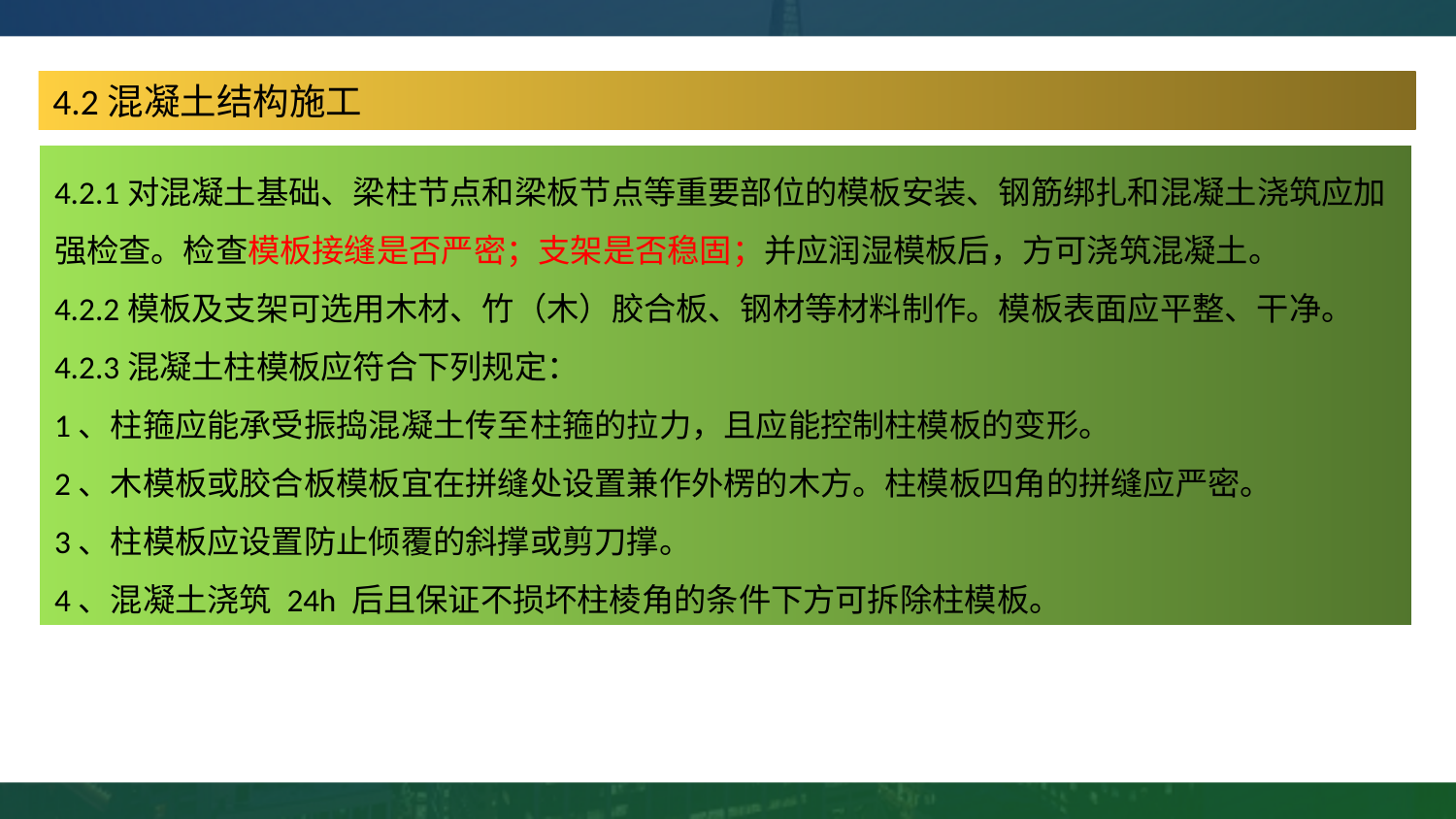

4.2混凝土结构施工
4.2.1对混凝土基础、梁柱节点和梁板节点等重要部位的模板安装、钢筋绑扎和混凝土浇筑应加强检查。检查模板接缝是否严密；支架是否稳固；并应润湿模板后，方可浇筑混凝土。
4.2.2模板及支架可选用木材、竹（木）胶合板、钢材等材料制作。模板表面应平整、干净。
4.2.3混凝土柱模板应符合下列规定：
1、柱箍应能承受振捣混凝土传至柱箍的拉力，且应能控制柱模板的变形。
2、木模板或胶合板模板宜在拼缝处设置兼作外楞的木方。柱模板四角的拼缝应严密。
3、柱模板应设置防止倾覆的斜撑或剪刀撑。
4、混凝土浇筑 24h 后且保证不损坏柱棱角的条件下方可拆除柱模板。